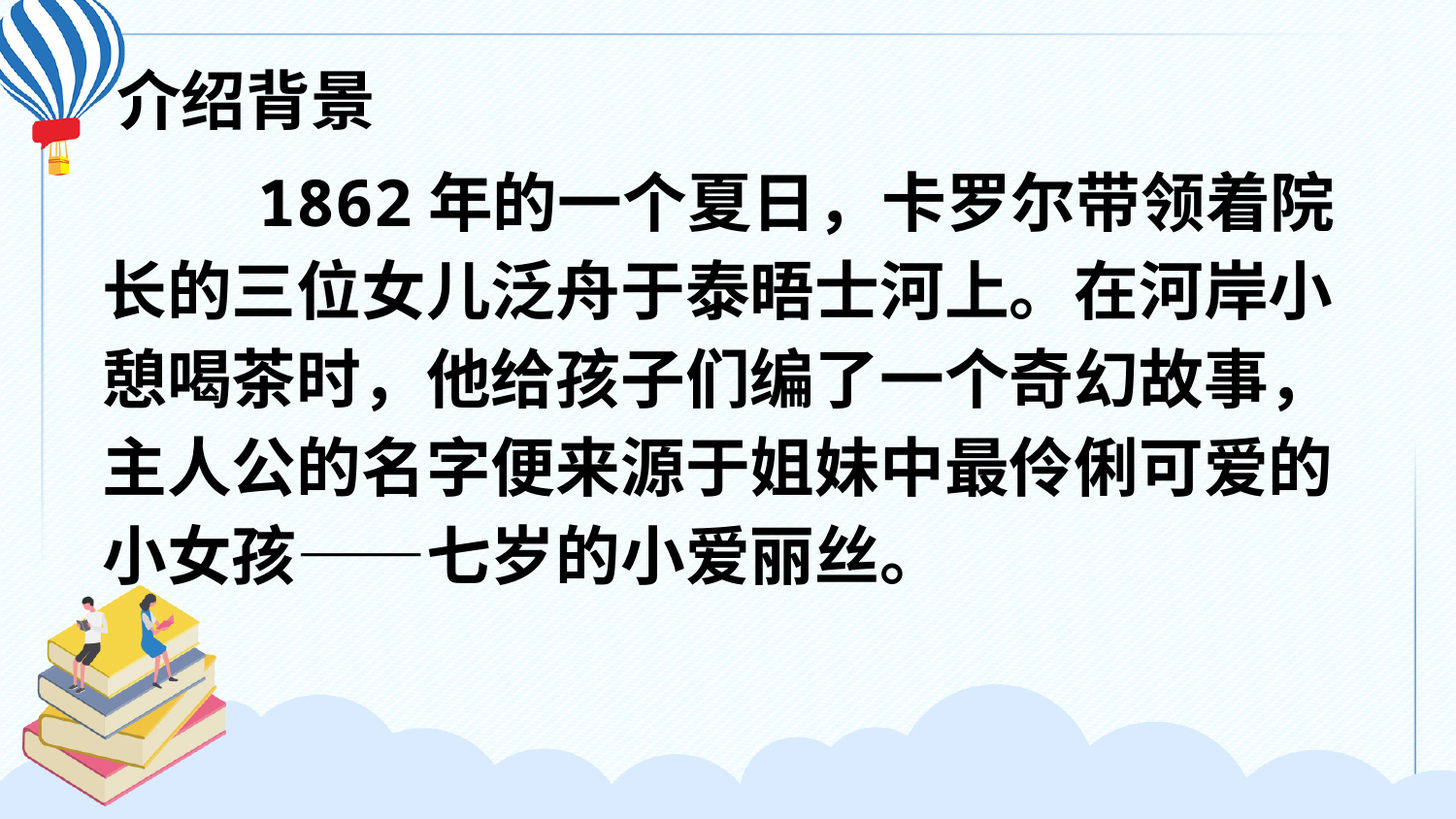

介绍背景
    1862年的一个夏日，卡罗尔带领着院长的三位女儿泛舟于泰晤士河上。在河岸小憩喝茶时，他给孩子们编了一个奇幻故事，主人公的名字便来源于姐妹中最伶俐可爱的小女孩——七岁的小爱丽丝。